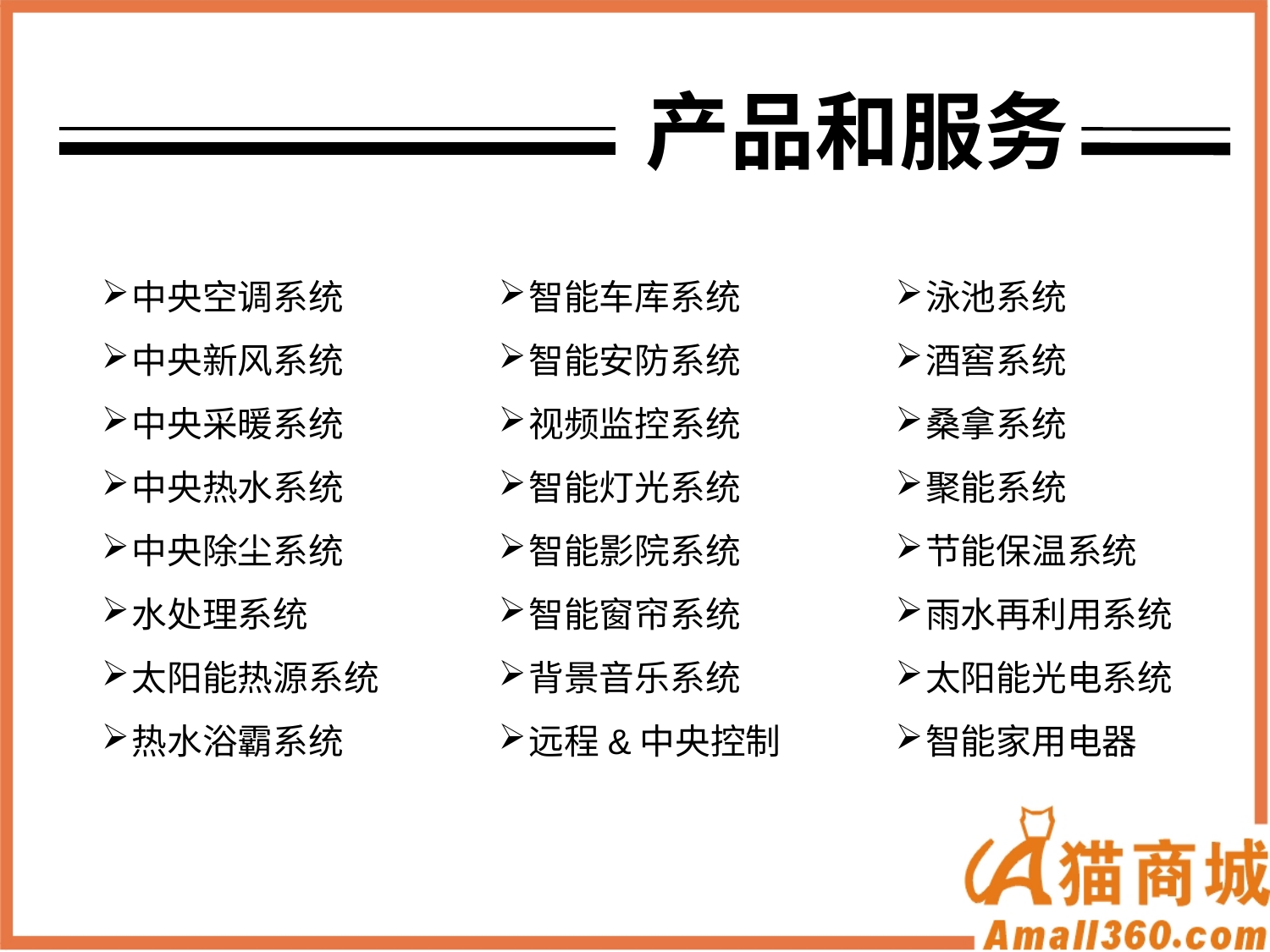

产品和服务
中央空调系统
中央新风系统
中央采暖系统
中央热水系统
中央除尘系统
水处理系统
太阳能热源系统
热水浴霸系统
智能车库系统
智能安防系统
视频监控系统
智能灯光系统
智能影院系统
智能窗帘系统
背景音乐系统
远程&中央控制
泳池系统
酒窖系统
桑拿系统
聚能系统
节能保温系统
雨水再利用系统
太阳能光电系统
智能家用电器